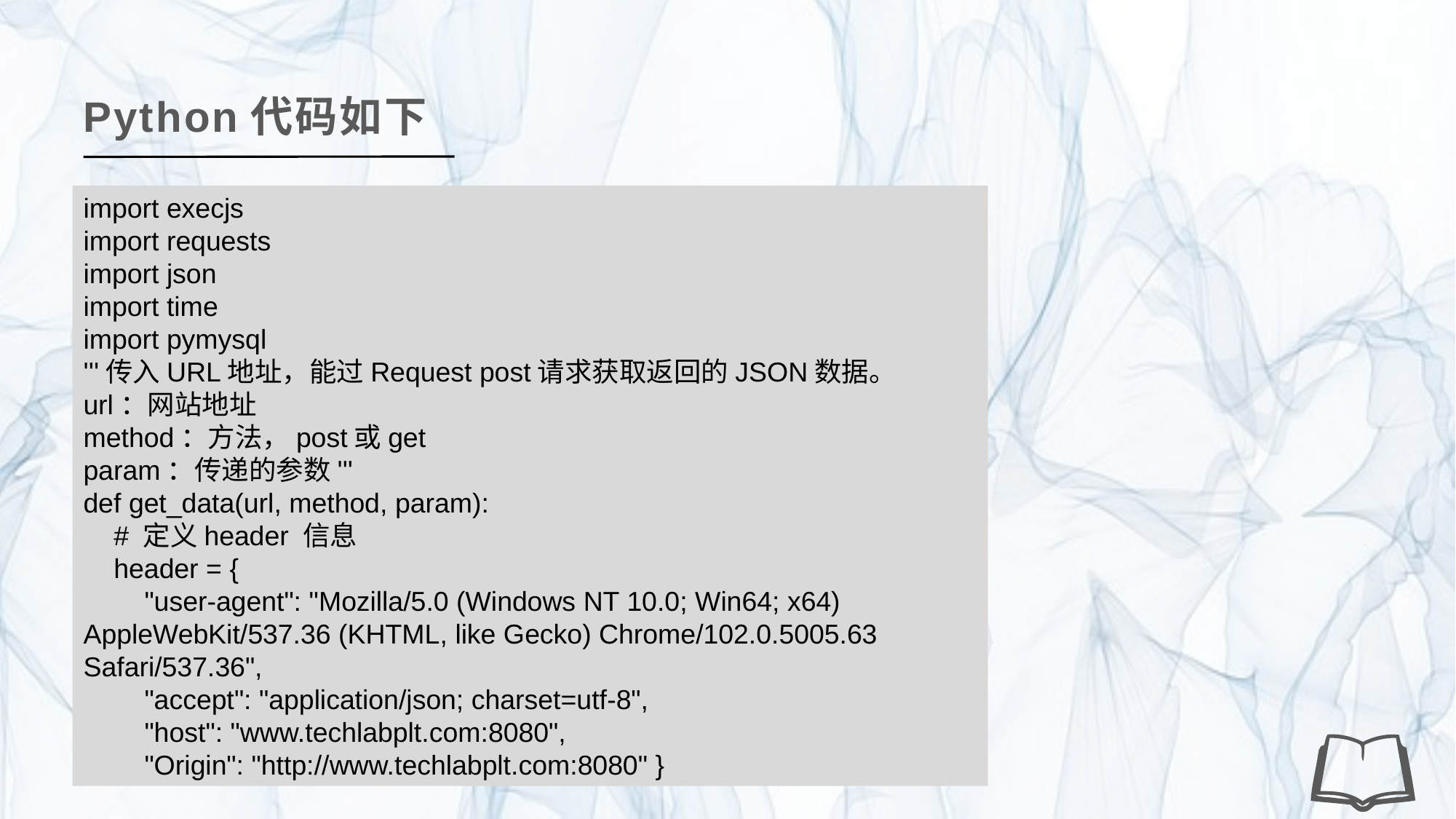

Python代码如下
import execjs
import requests
import json
import time
import pymysql
'''传入URL地址，能过Request post请求获取返回的JSON数据。
url：网站地址
method：方法，post或get
param：传递的参数'''
def get_data(url, method, param):
    # 定义header 信息
    header = {
        "user-agent": "Mozilla/5.0 (Windows NT 10.0; Win64; x64) AppleWebKit/537.36 (KHTML, like Gecko) Chrome/102.0.5005.63 Safari/537.36",
        "accept": "application/json; charset=utf-8",
        "host": "www.techlabplt.com:8080",
        "Origin": "http://www.techlabplt.com:8080" }

48